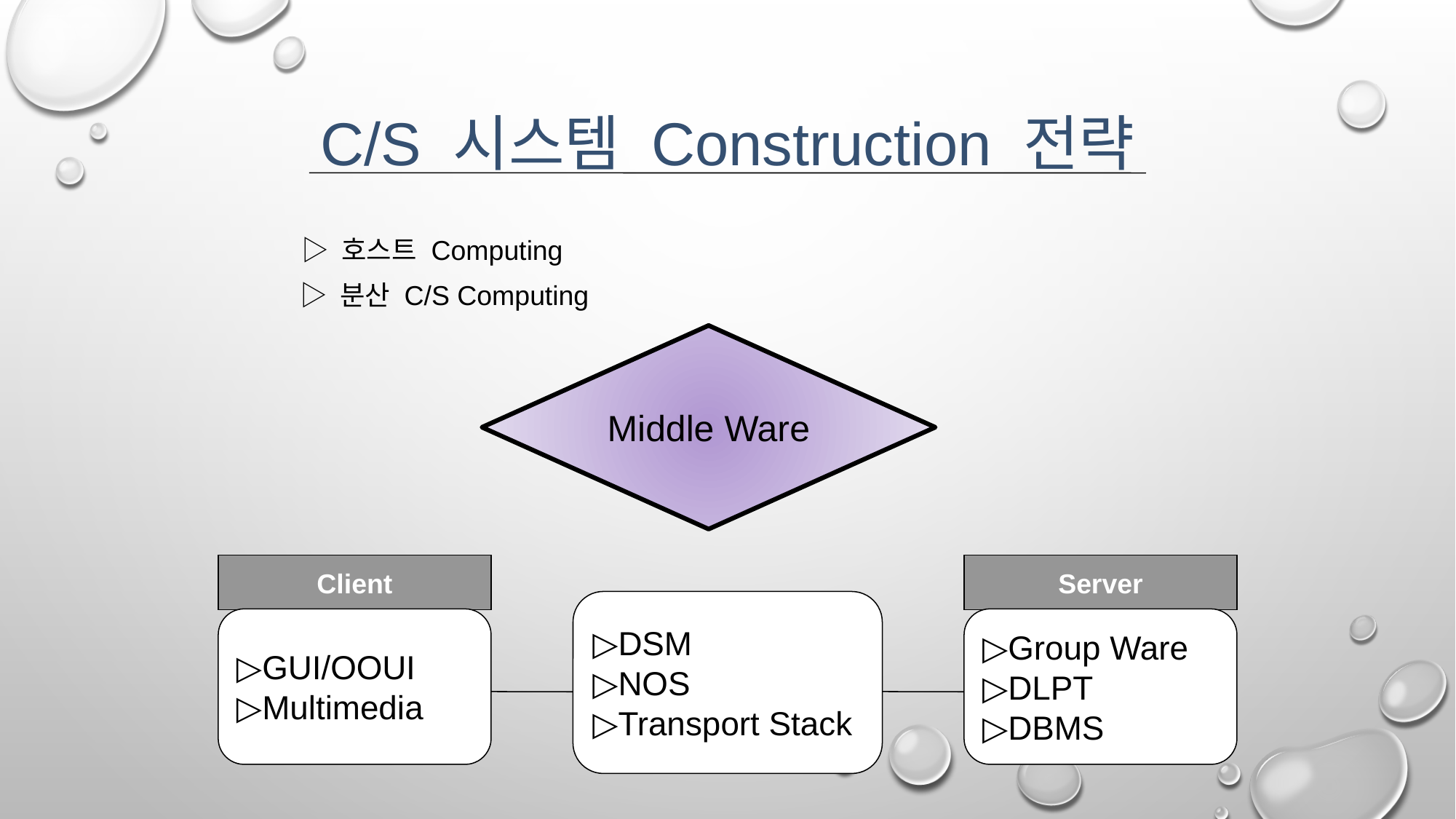

C/S 시스템 Construction 전략

▷ 호스트 Computing
▷ 분산 C/S Computing
Middle Ware
Client
Server
▷DSM
▷NOS
▷Transport Stack
▷GUI/OOUI
▷Multimedia
▷Group Ware
▷DLPT
▷DBMS